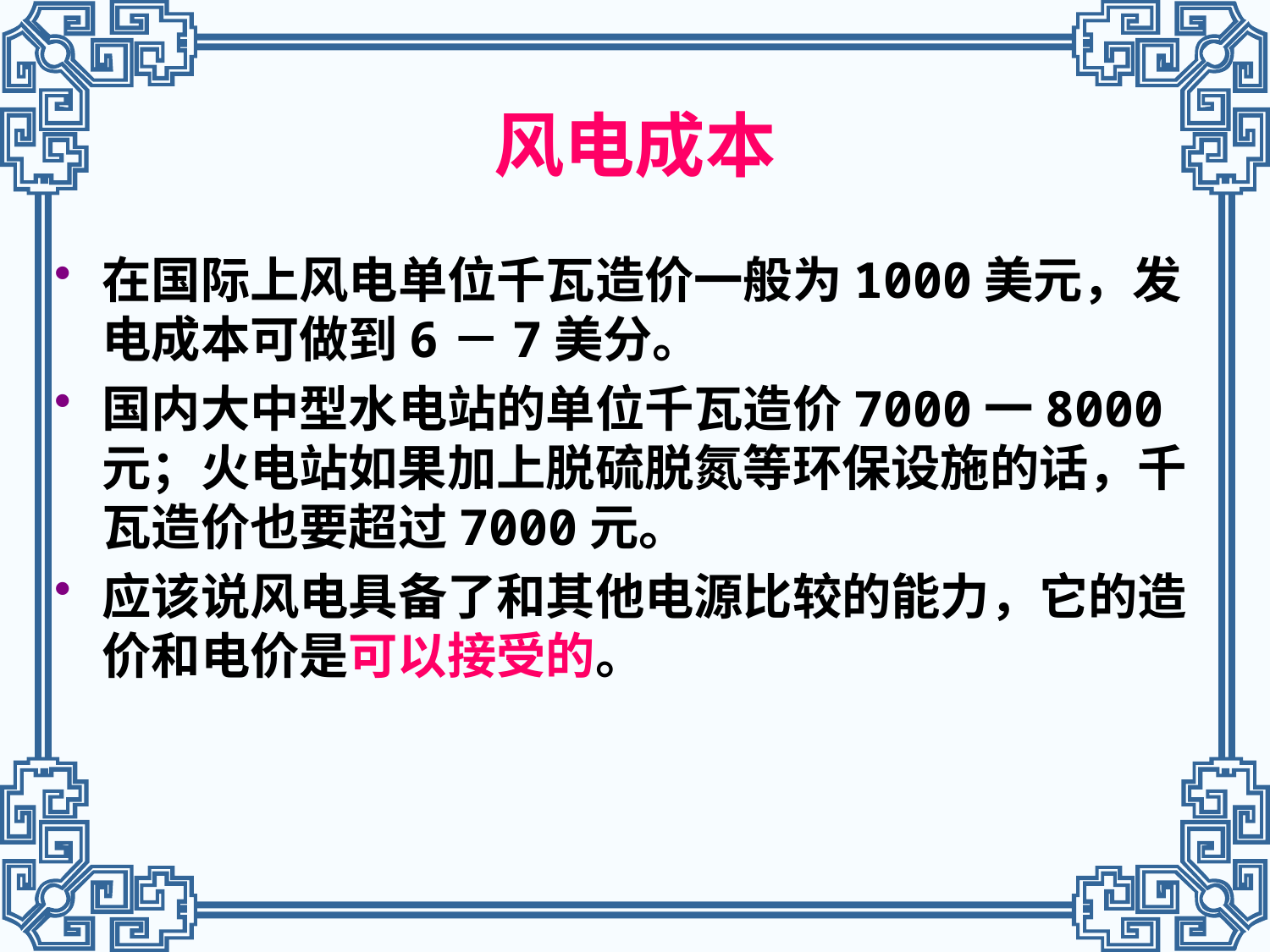

# 风电成本
在国际上风电单位千瓦造价一般为1000美元，发电成本可做到6－7美分。
国内大中型水电站的单位千瓦造价7000一8000元；火电站如果加上脱硫脱氮等环保设施的话，千瓦造价也要超过7000元。
应该说风电具备了和其他电源比较的能力，它的造价和电价是可以接受的。